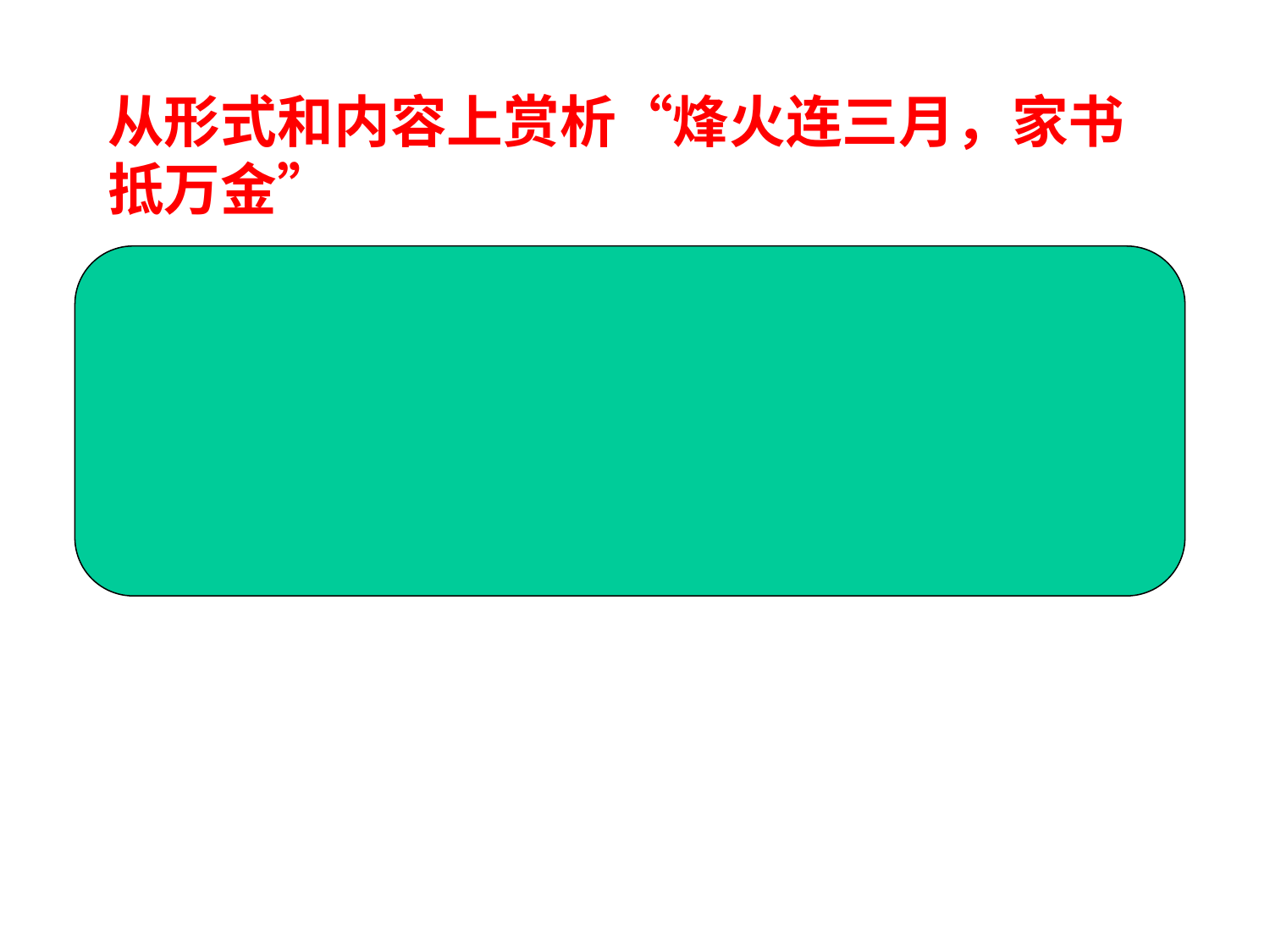

从形式和内容上赏析“烽火连三月，家书抵万金”

①对偶
②写出了战乱中思念亲人，盼望得到亲人音讯的心情。